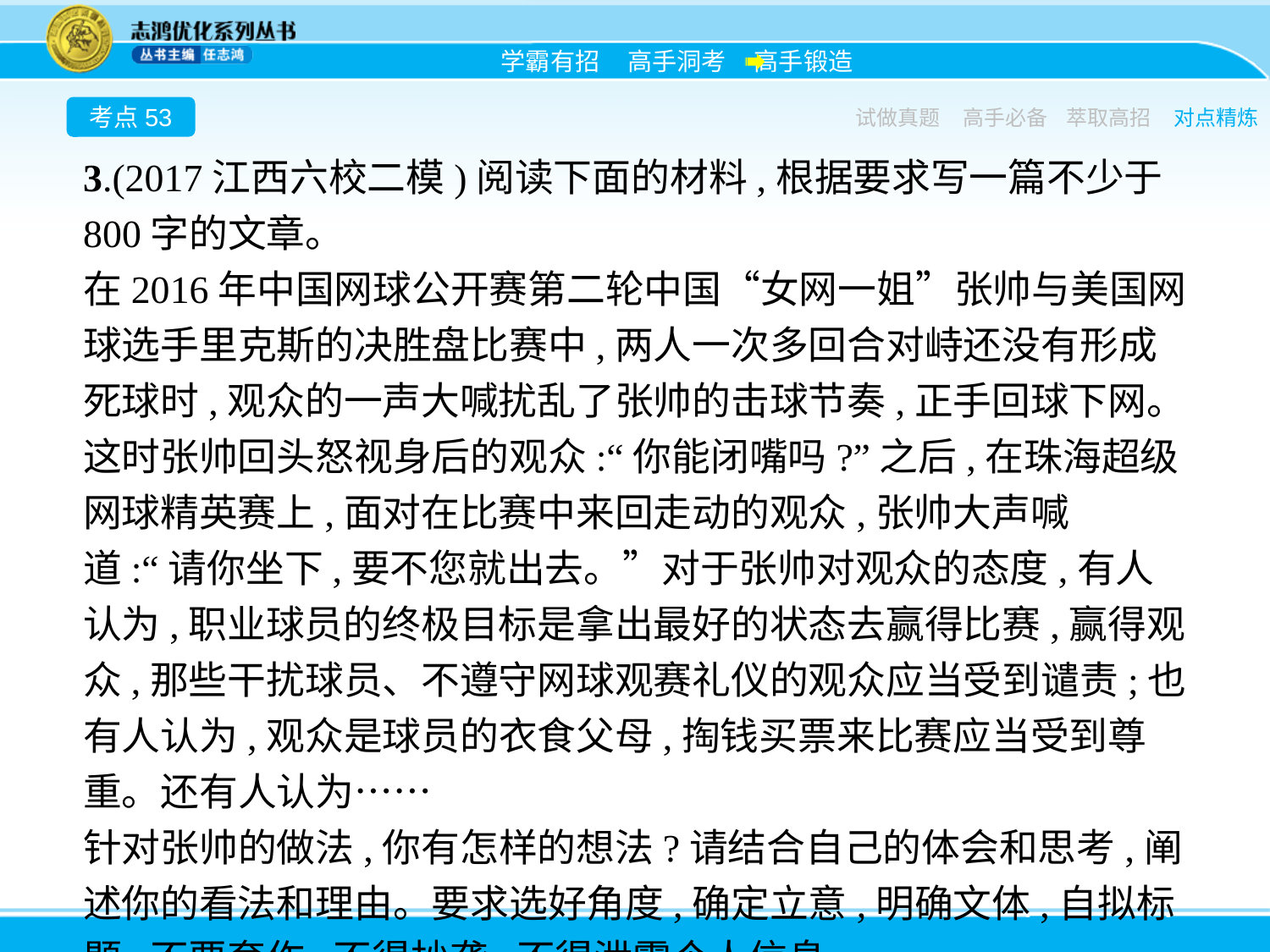

考点53
试做真题
高手必备
萃取高招
对点精炼
3.(2017江西六校二模)阅读下面的材料,根据要求写一篇不少于800字的文章。
在2016年中国网球公开赛第二轮中国“女网一姐”张帅与美国网球选手里克斯的决胜盘比赛中,两人一次多回合对峙还没有形成死球时,观众的一声大喊扰乱了张帅的击球节奏,正手回球下网。这时张帅回头怒视身后的观众:“你能闭嘴吗?”之后,在珠海超级网球精英赛上,面对在比赛中来回走动的观众,张帅大声喊道:“请你坐下,要不您就出去。”对于张帅对观众的态度,有人认为,职业球员的终极目标是拿出最好的状态去赢得比赛,赢得观众,那些干扰球员、不遵守网球观赛礼仪的观众应当受到谴责;也有人认为,观众是球员的衣食父母,掏钱买票来比赛应当受到尊重。还有人认为……
针对张帅的做法,你有怎样的想法?请结合自己的体会和思考,阐述你的看法和理由。要求选好角度,确定立意,明确文体,自拟标题,不要套作,不得抄袭,不得泄露个人信息。